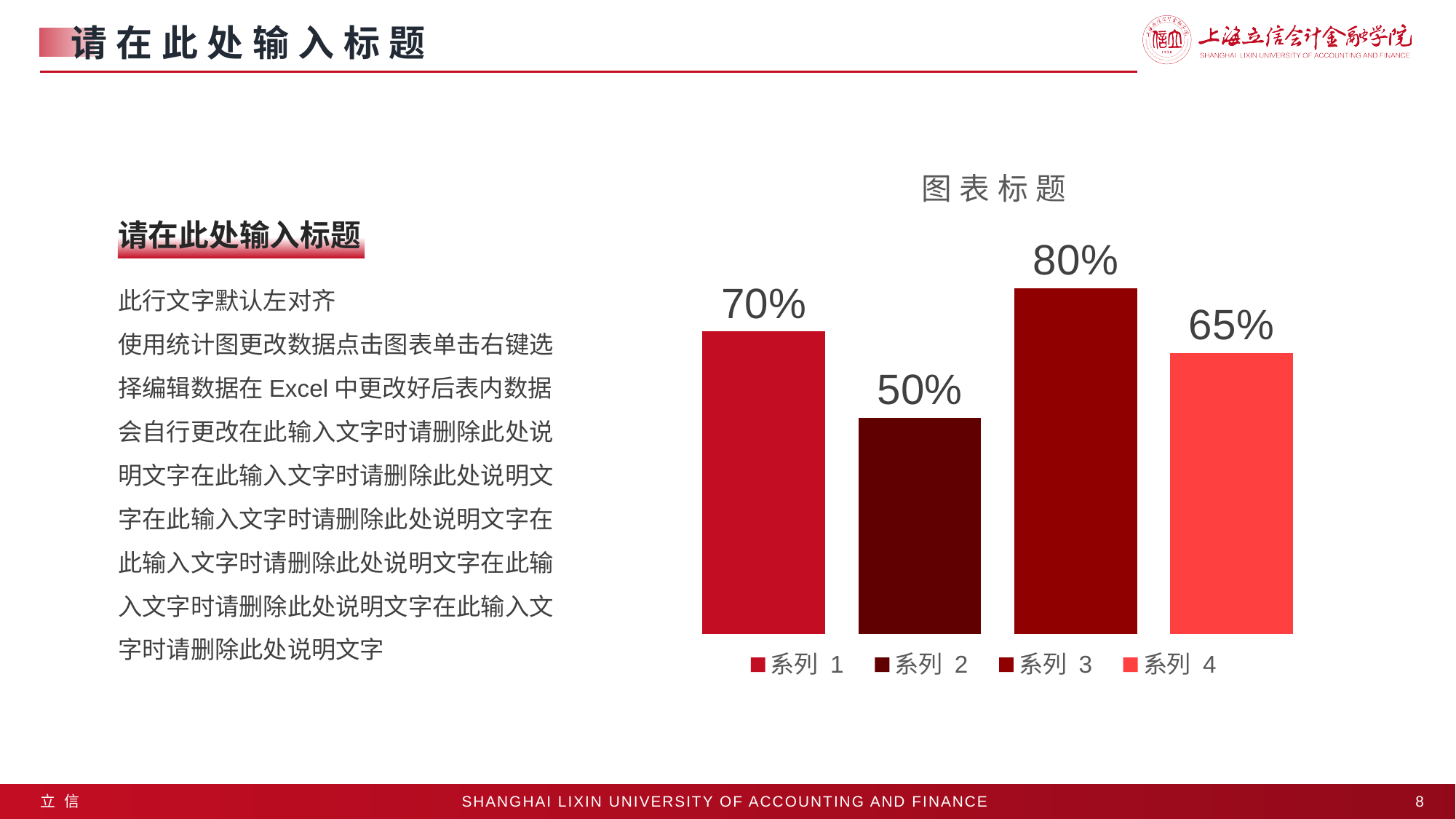

请在此处输入标题

### Chart: 图表标题

| Category | 系列 1 | 系列 2 | 系列 3 | 系列 4 |
|---|---|---|---|---|
| 类别 1 | 0.7 | 0.5 | 0.8 | 0.65 |
请在此处输入标题
此行文字默认左对齐
使用统计图更改数据点击图表单击右键选择编辑数据在Excel中更改好后表内数据会自行更改在此输入文字时请删除此处说明文字在此输入文字时请删除此处说明文字在此输入文字时请删除此处说明文字在此输入文字时请删除此处说明文字在此输入文字时请删除此处说明文字在此输入文字时请删除此处说明文字
8